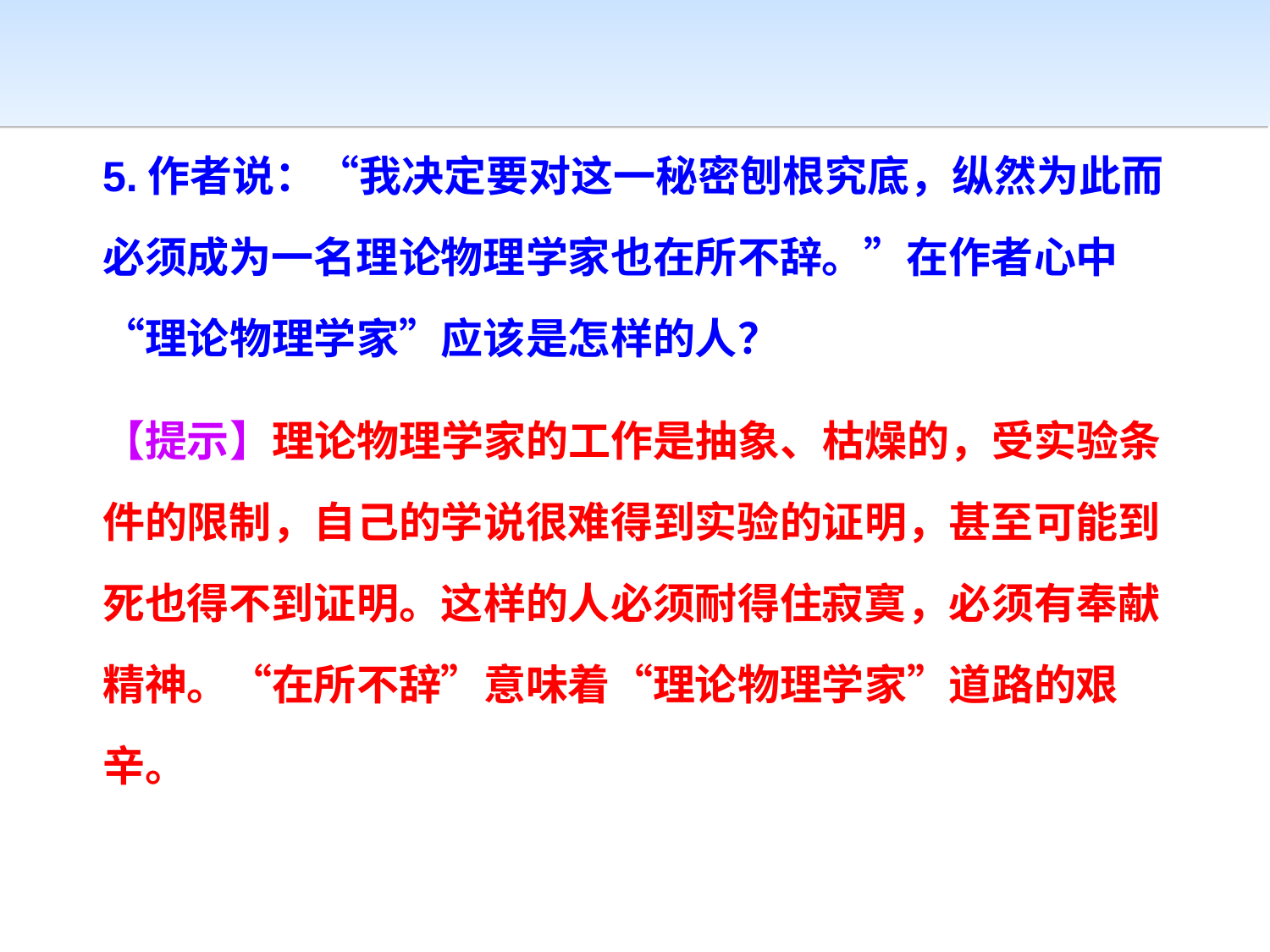

5.作者说：“我决定要对这一秘密刨根究底，纵然为此而必须成为一名理论物理学家也在所不辞。”在作者心中“理论物理学家”应该是怎样的人？
【提示】理论物理学家的工作是抽象、枯燥的，受实验条件的限制，自己的学说很难得到实验的证明，甚至可能到死也得不到证明。这样的人必须耐得住寂寞，必须有奉献精神。“在所不辞”意味着“理论物理学家”道路的艰辛。